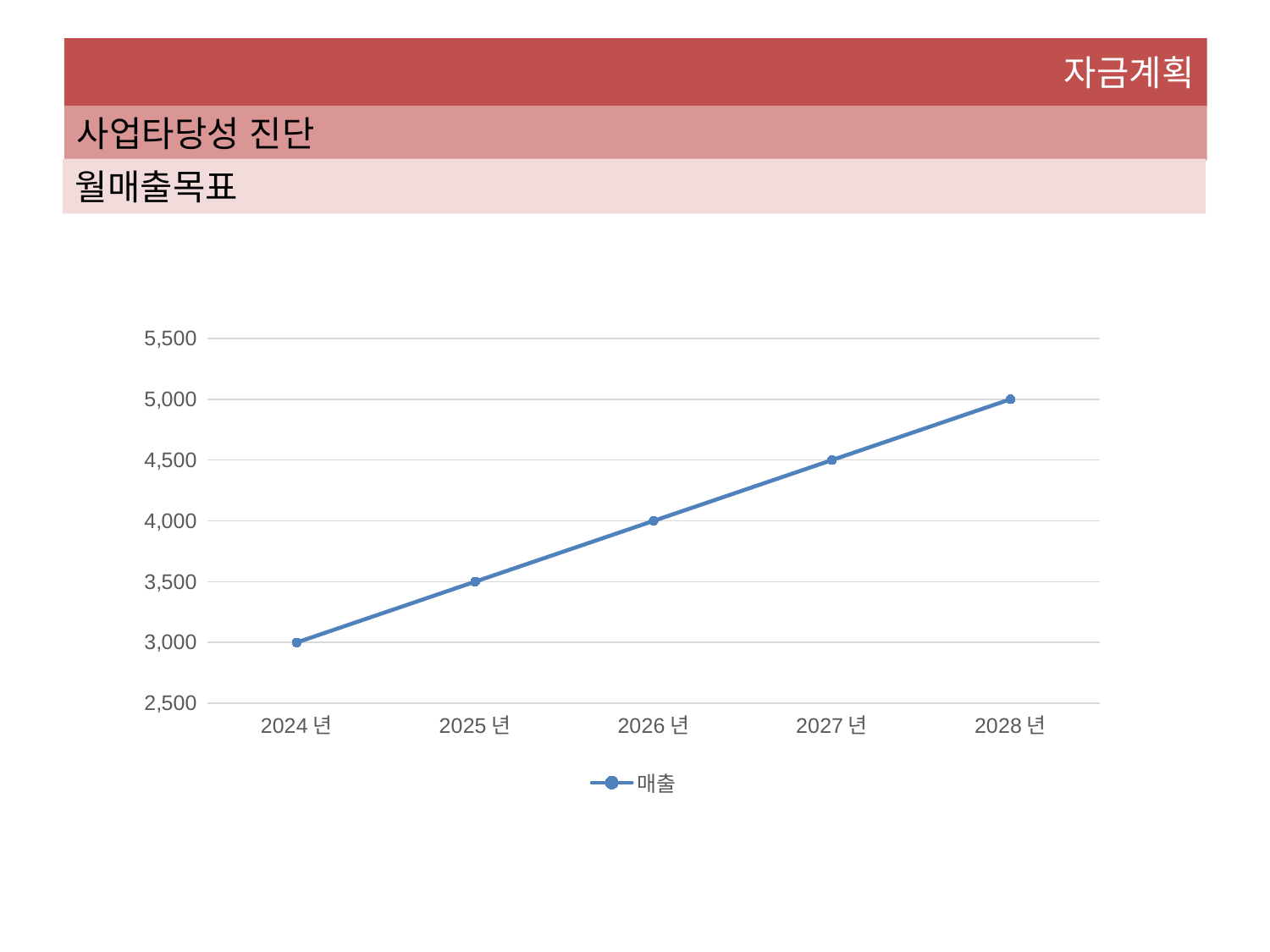

자금계획
사업타당성 진단
월매출목표

### Chart

| Category | 매출 |
|---|---|
| 2024년 | 3000.0 |
| 2025년 | 3500.0 |
| 2026년 | 4000.0 |
| 2027년 | 4500.0 |
| 2028년 | 5000.0 |